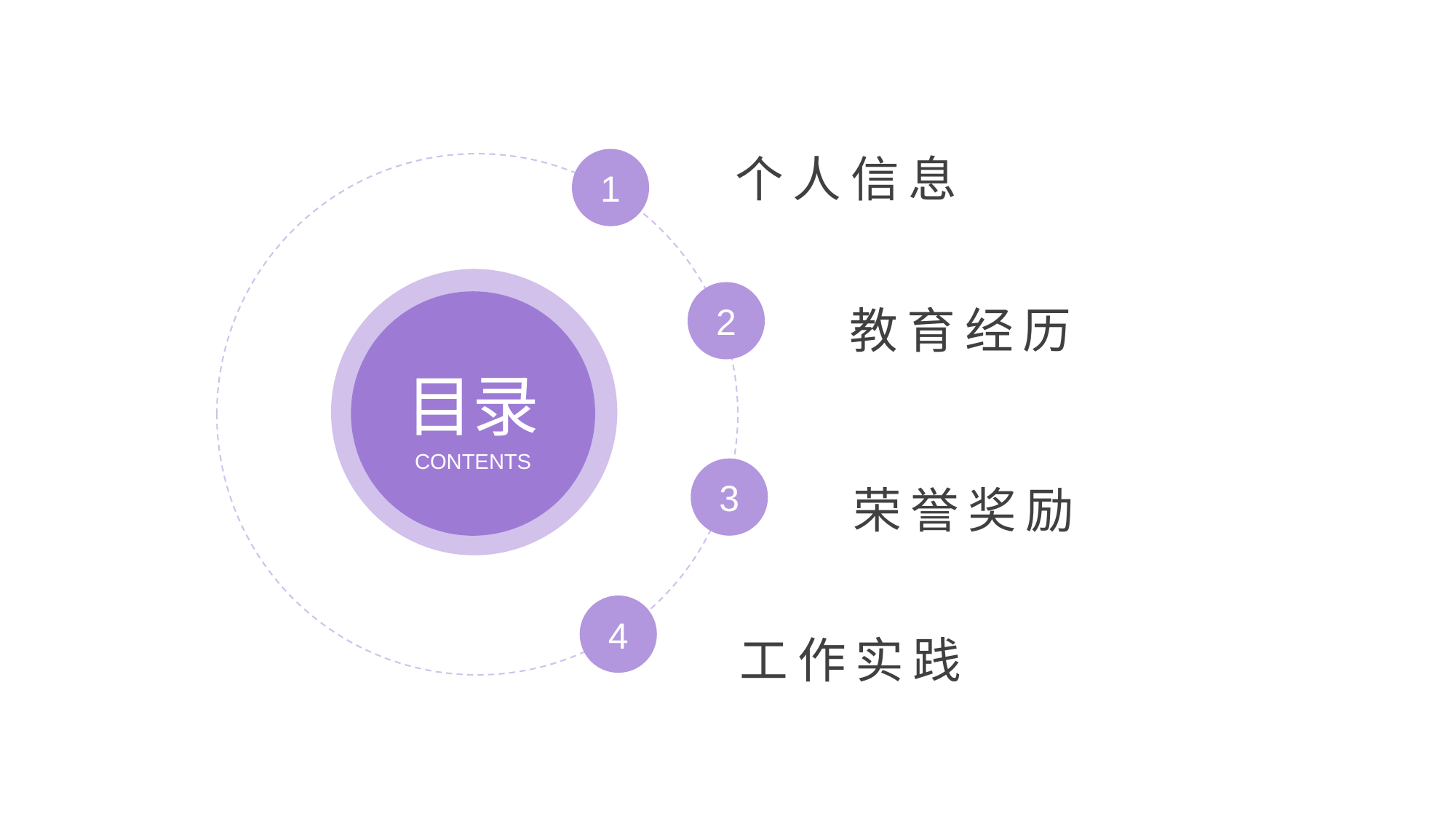

个人信息
1

  教育经历

2
目录
CONTENTS
  荣誉奖励
3
4
  工作实践